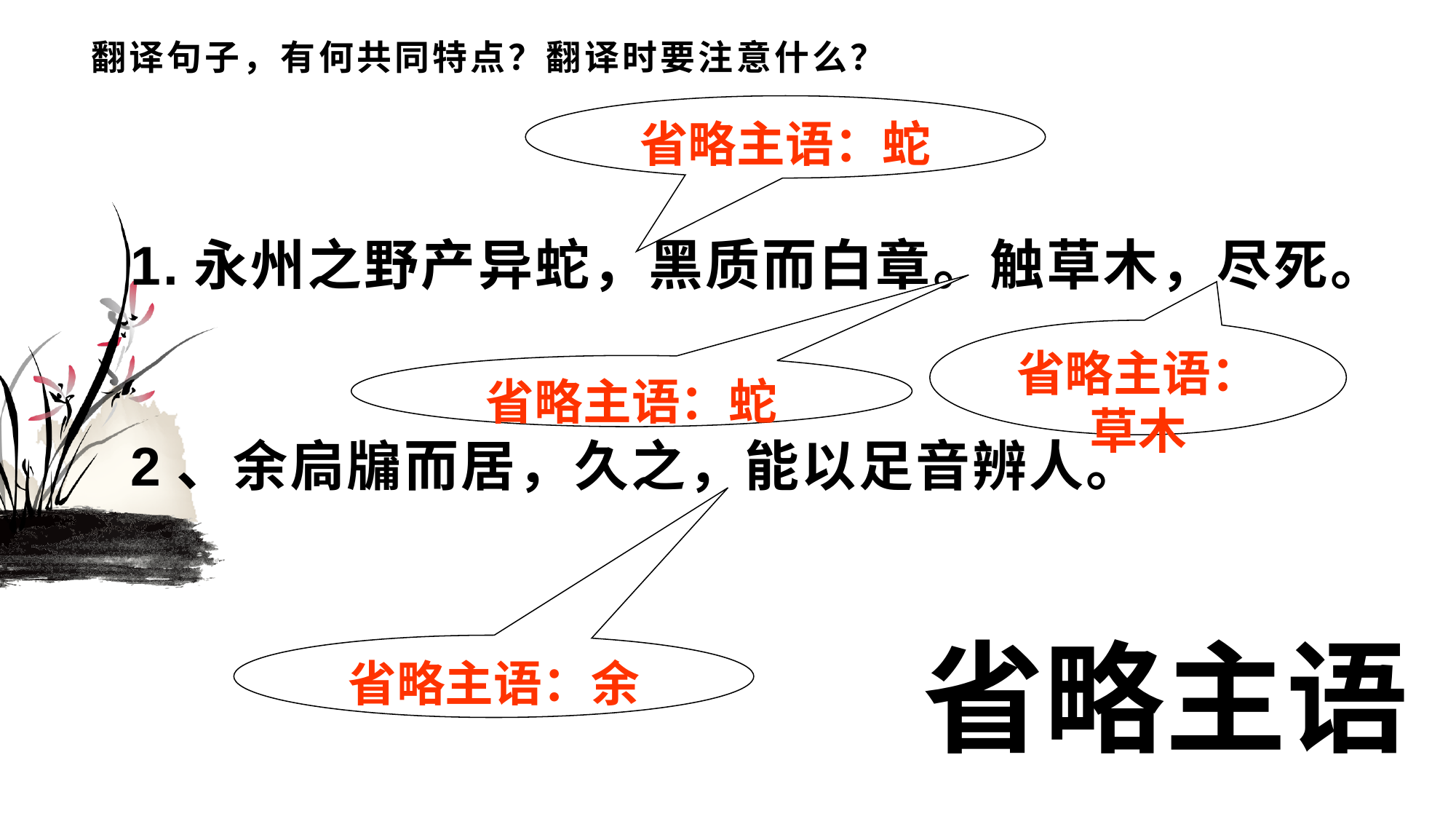

# 翻译句子，有何共同特点？翻译时要注意什么？
省略主语：蛇
1.永州之野产异蛇，黑质而白章。触草木，尽死。

2、余扃牖而居，久之，能以足音辨人。
省略主语：草木
省略主语：蛇
省略主语
省略主语：余